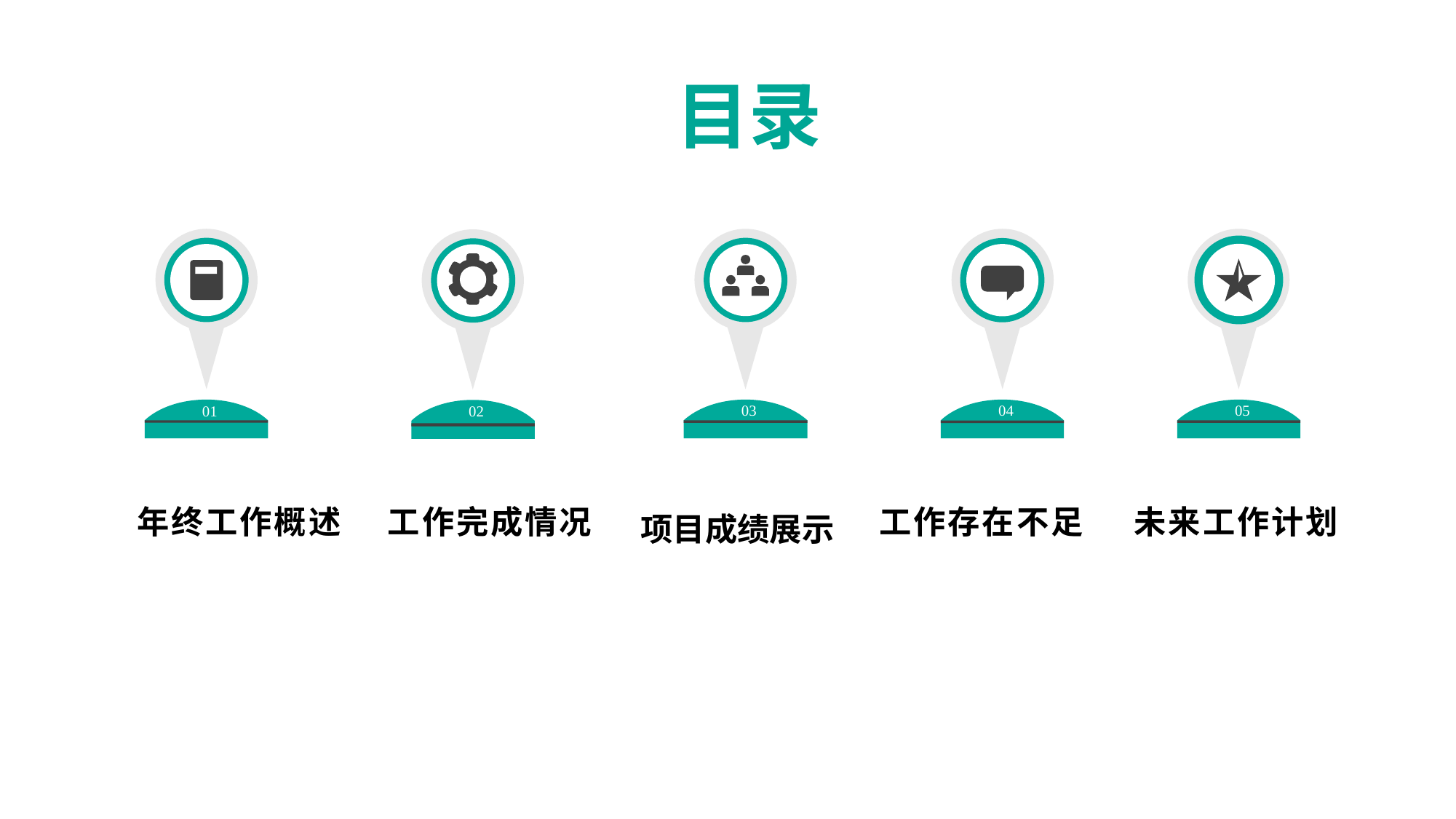

目录

01

03

05

04

02

工作完成情况
  项目成绩展示
年终工作概述
未来工作计划
工作存在不足